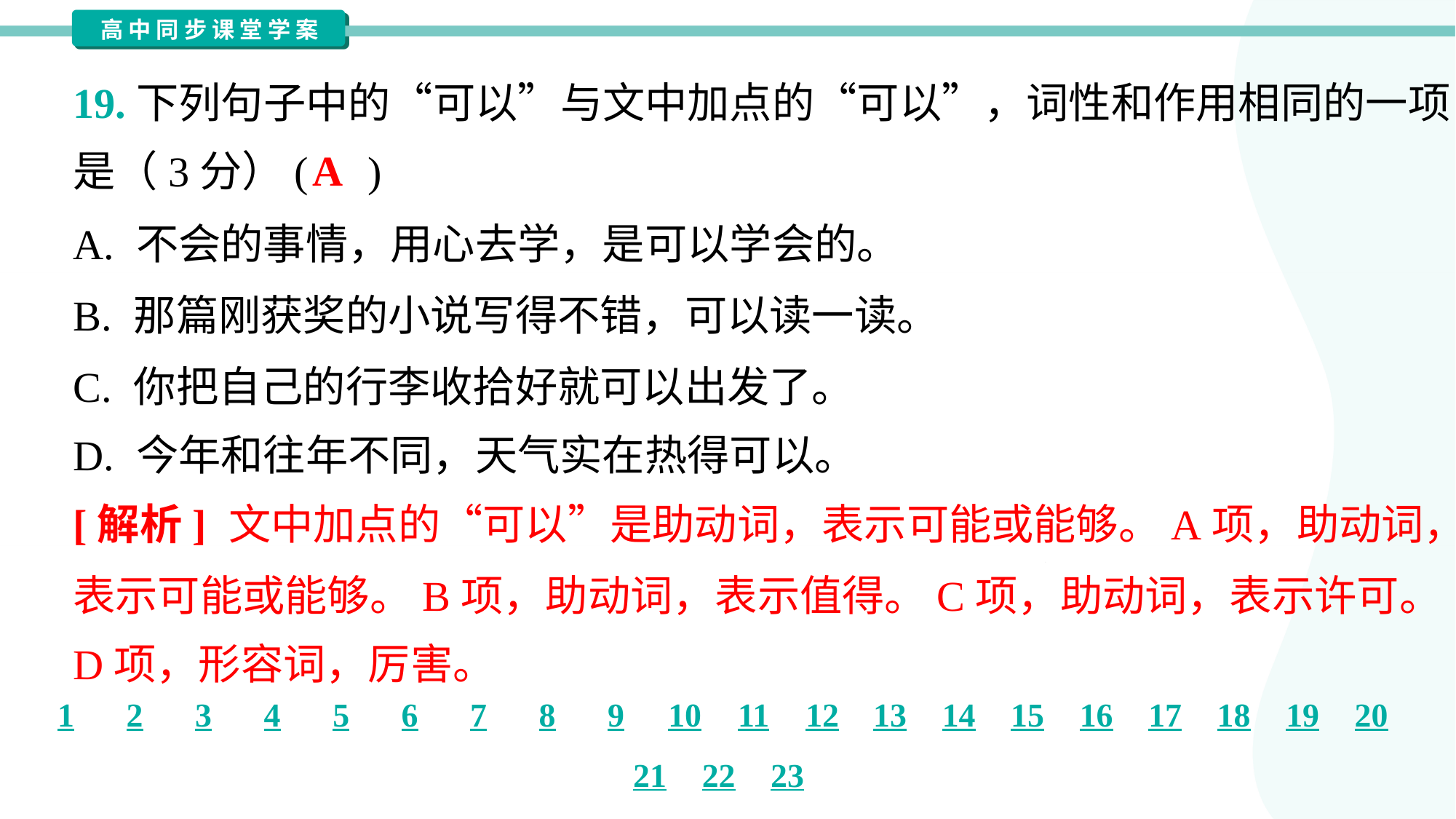

19.下列句子中的“可以”与文中加点的“可以”，词性和作用相同的一项
是（3分）(     )
A
A. 不会的事情，用心去学，是可以学会的。
B. 那篇刚获奖的小说写得不错，可以读一读。
C. 你把自己的行李收拾好就可以出发了。
D. 今年和往年不同，天气实在热得可以。
[解析] 文中加点的“可以”是助动词，表示可能或能够。A项，助动词，
表示可能或能够。B项，助动词，表示值得。C项，助动词，表示许可。
D项，形容词，厉害。